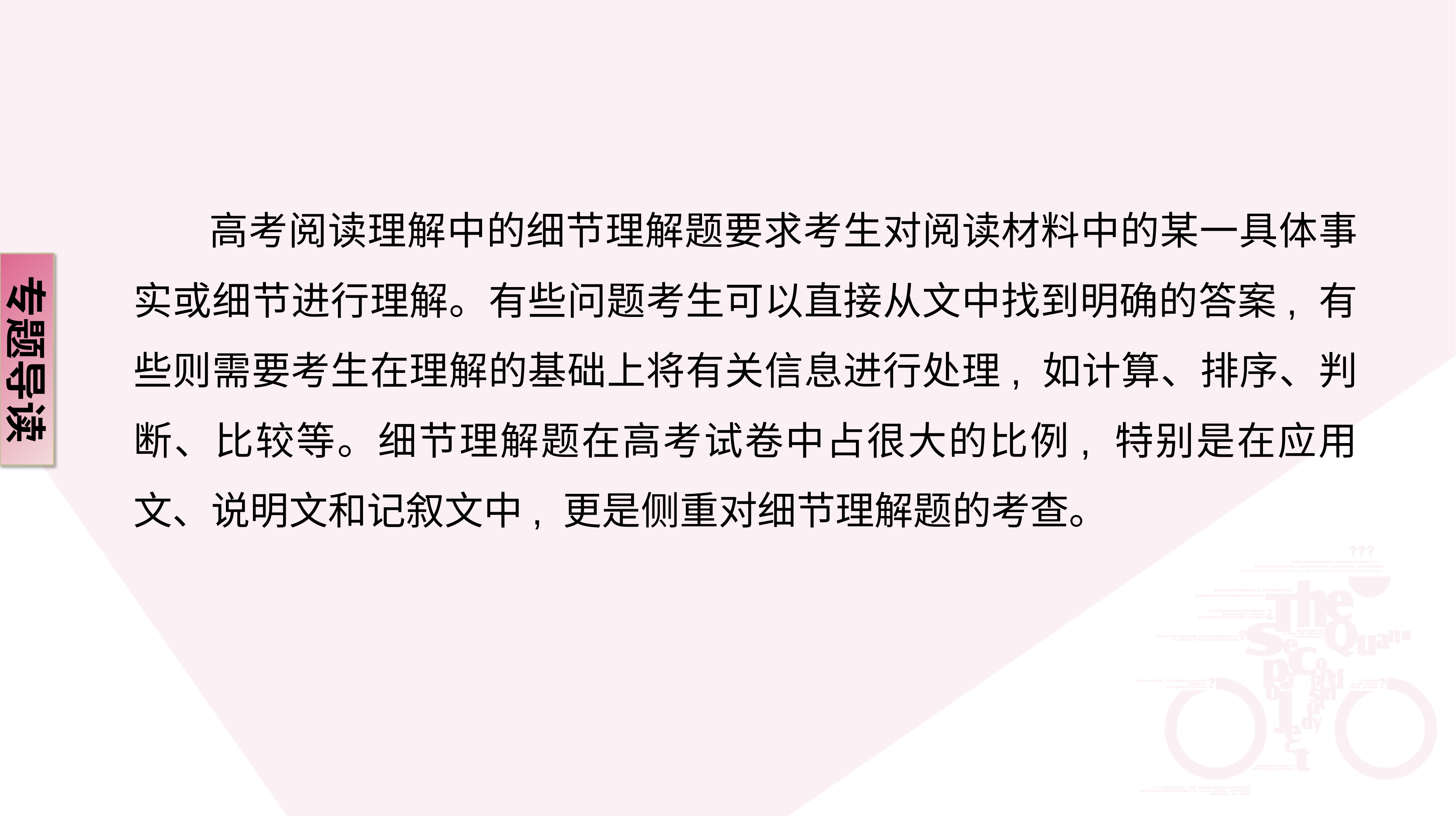

高考阅读理解中的细节理解题要求考生对阅读材料中的某一具体事实或细节进行理解。有些问题考生可以直接从文中找到明确的答案, 有些则需要考生在理解的基础上将有关信息进行处理, 如计算、排序、判断、比较等。细节理解题在高考试卷中占很大的比例, 特别是在应用文、说明文和记叙文中, 更是侧重对细节理解题的考查。
专题导读